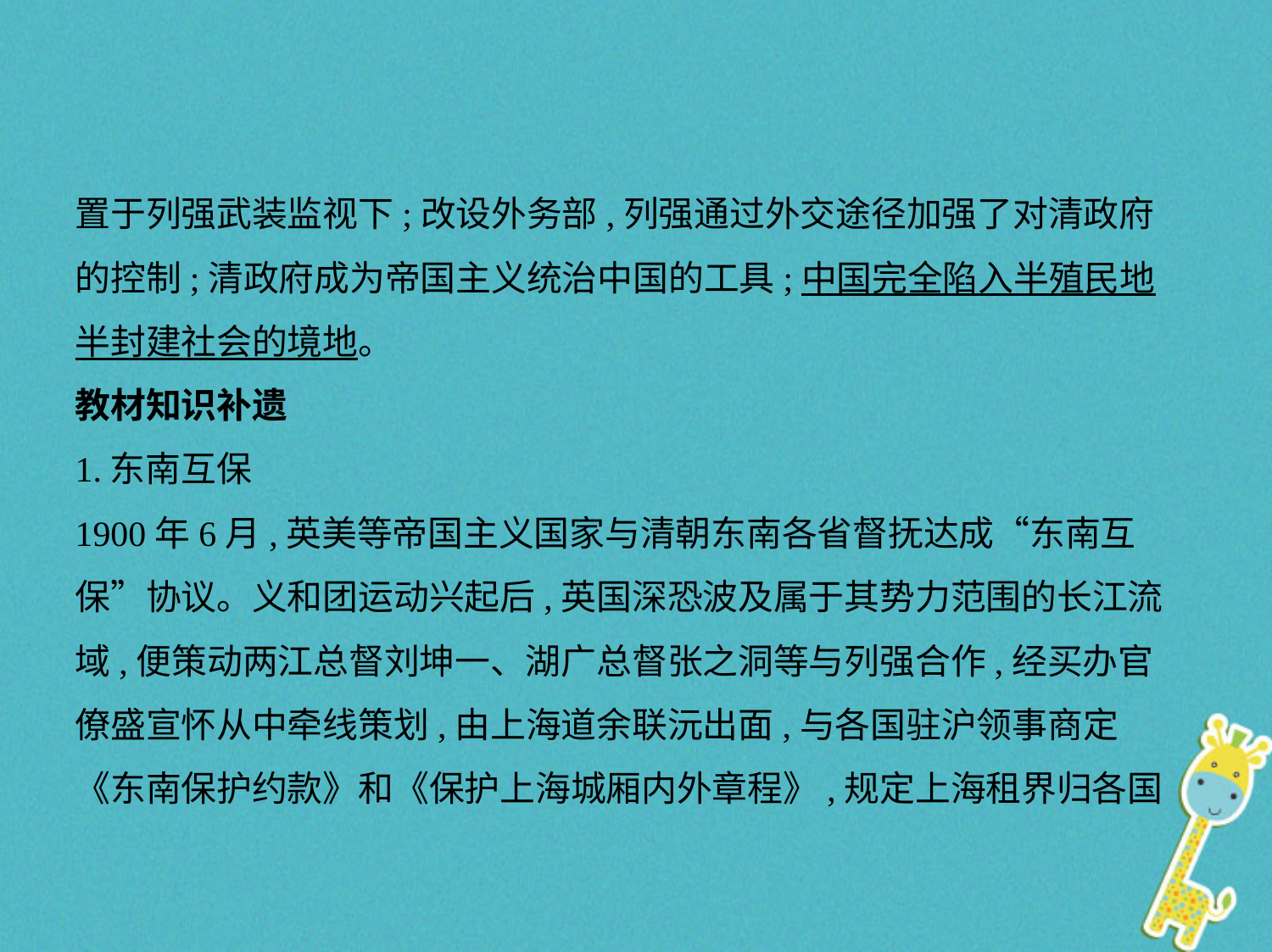

置于列强武装监视下;改设外务部,列强通过外交途径加强了对清政府
的控制;清政府成为帝国主义统治中国的工具;中国完全陷入半殖民地
半封建社会的境地。
教材知识补遗
1.东南互保
1900年6月,英美等帝国主义国家与清朝东南各省督抚达成“东南互
保”协议。义和团运动兴起后,英国深恐波及属于其势力范围的长江流
域,便策动两江总督刘坤一、湖广总督张之洞等与列强合作,经买办官
僚盛宣怀从中牵线策划,由上海道余联沅出面,与各国驻沪领事商定
《东南保护约款》和《保护上海城厢内外章程》,规定上海租界归各国